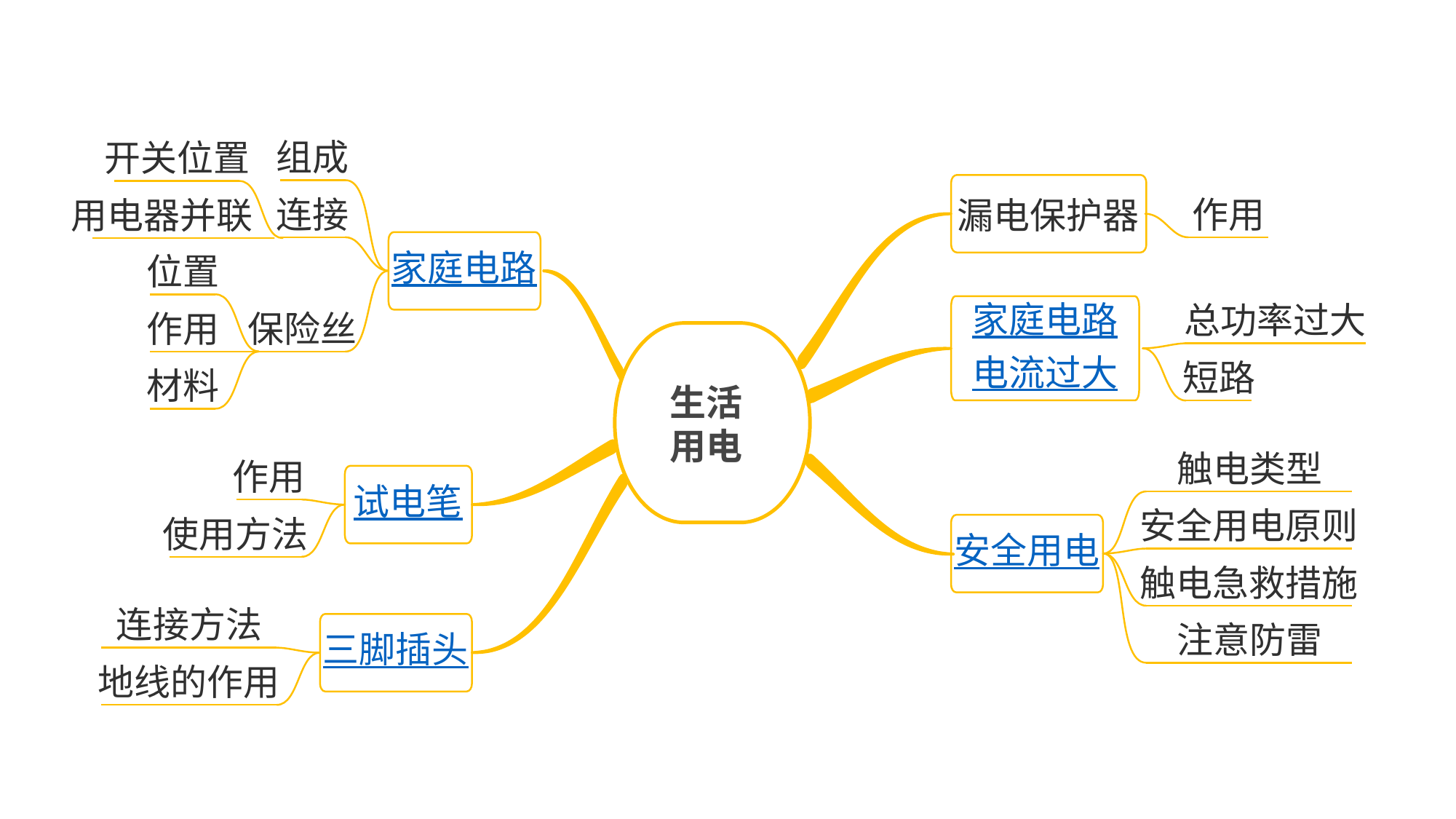

组成

开关位置

漏电保护器

作用

连接

用电器并联

家庭电路

位置

总功率过大

家庭电路
电流过大

作用

保险丝

生活
用电
短路

材料

触电类型

作用

试电笔

安全用电
安全用电原则

使用方法

三脚插头
触电急救措施

连接方法

注意防雷
地线的作用